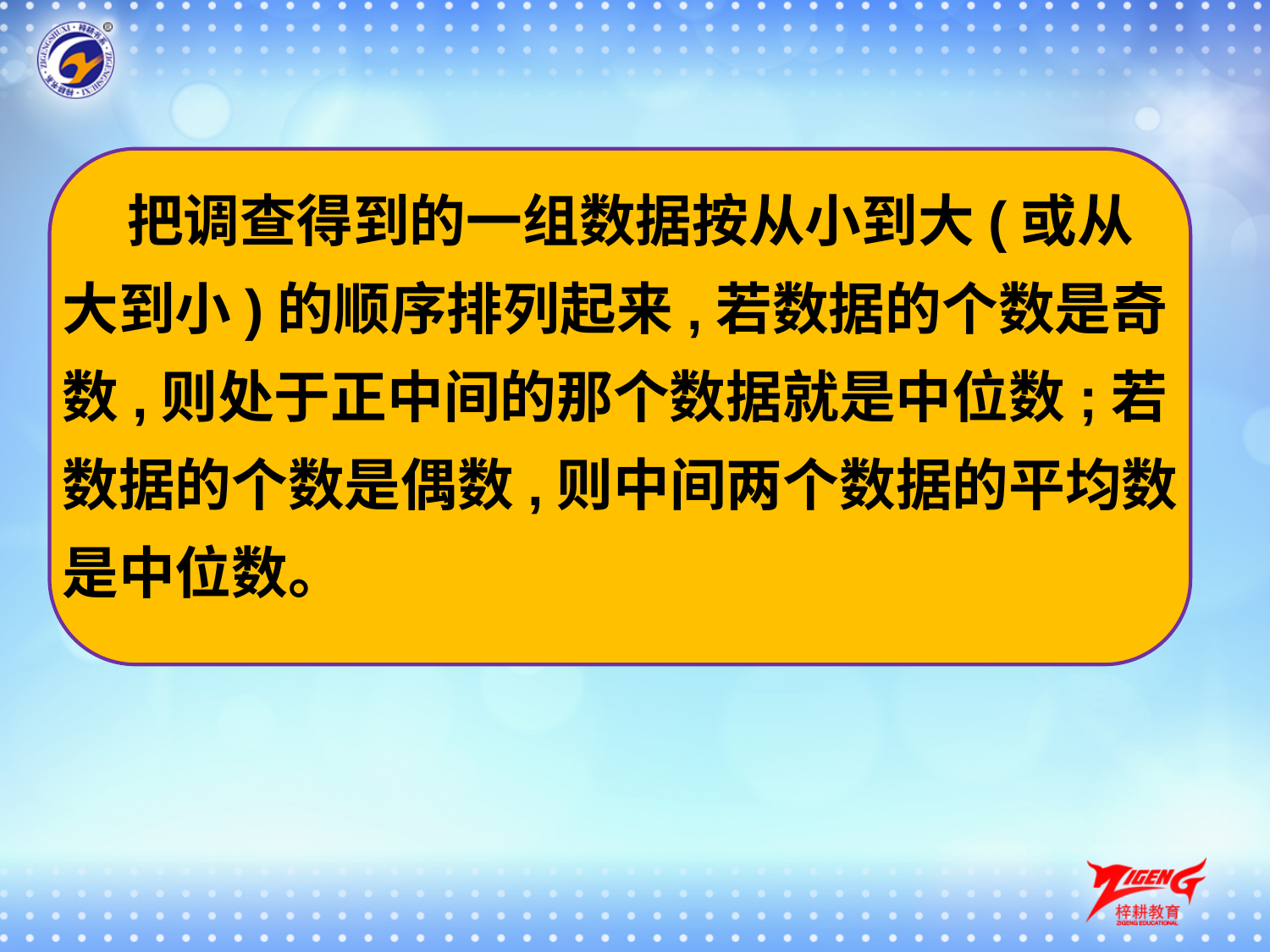

把调查得到的一组数据按从小到大(或从大到小)的顺序排列起来,若数据的个数是奇数,则处于正中间的那个数据就是中位数;若数据的个数是偶数,则中间两个数据的平均数是中位数。